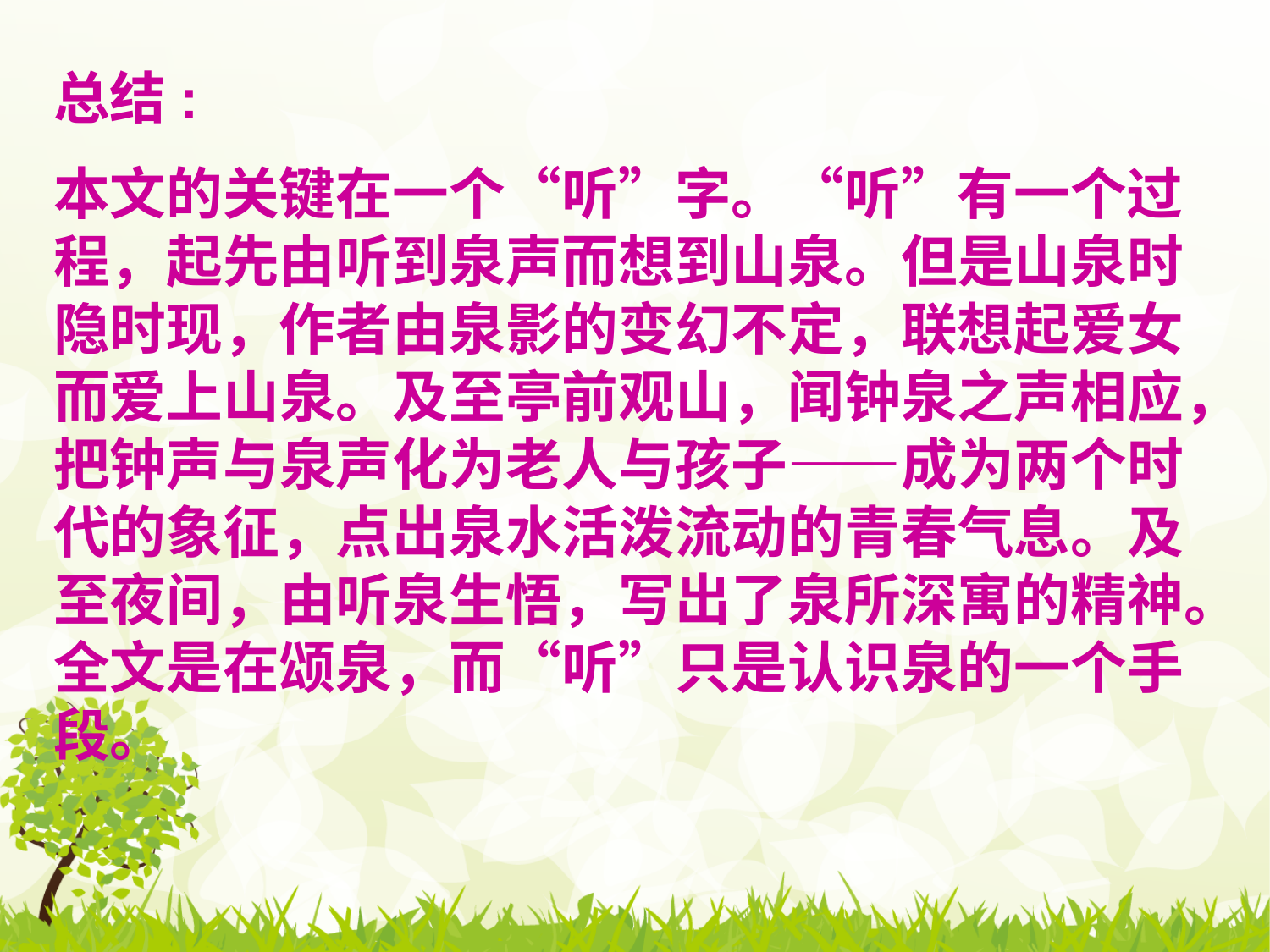

总结:
本文的关键在一个“听”字。“听”有一个过程，起先由听到泉声而想到山泉。但是山泉时隐时现，作者由泉影的变幻不定，联想起爱女而爱上山泉。及至亭前观山，闻钟泉之声相应，把钟声与泉声化为老人与孩子——成为两个时代的象征，点出泉水活泼流动的青春气息。及至夜间，由听泉生悟，写出了泉所深寓的精神。全文是在颂泉，而“听”只是认识泉的一个手段。